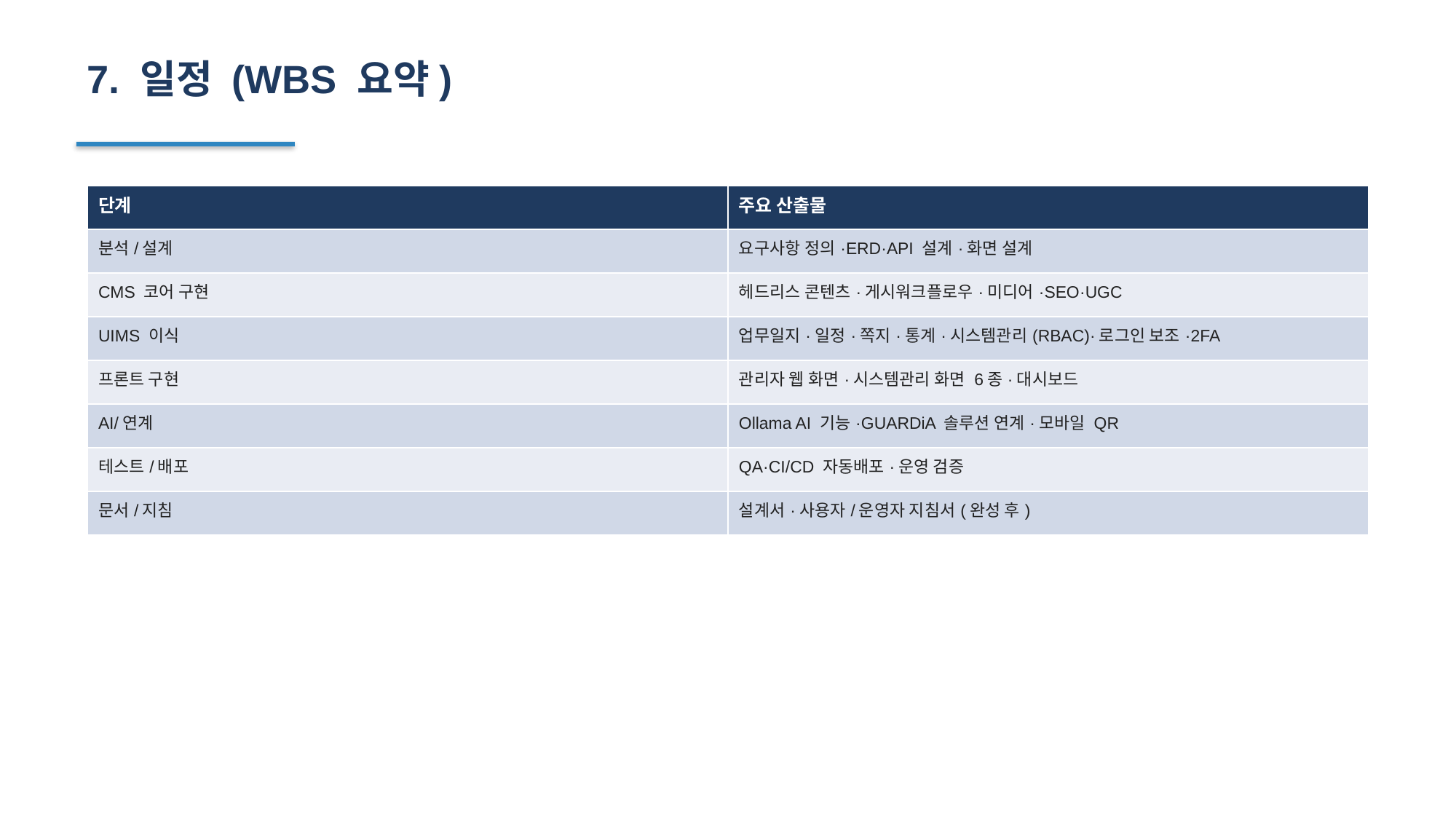

7. 일정 (WBS 요약)

| 단계 | 주요 산출물 |
| --- | --- |
| 분석/설계 | 요구사항 정의·ERD·API 설계·화면 설계 |
| CMS 코어 구현 | 헤드리스 콘텐츠·게시워크플로우·미디어·SEO·UGC |
| UIMS 이식 | 업무일지·일정·쪽지·통계·시스템관리(RBAC)·로그인 보조·2FA |
| 프론트 구현 | 관리자 웹 화면·시스템관리 화면 6종·대시보드 |
| AI/연계 | Ollama AI 기능·GUARDiA 솔루션 연계·모바일 QR |
| 테스트/배포 | QA·CI/CD 자동배포·운영 검증 |
| 문서/지침 | 설계서·사용자/운영자 지침서(완성 후) |